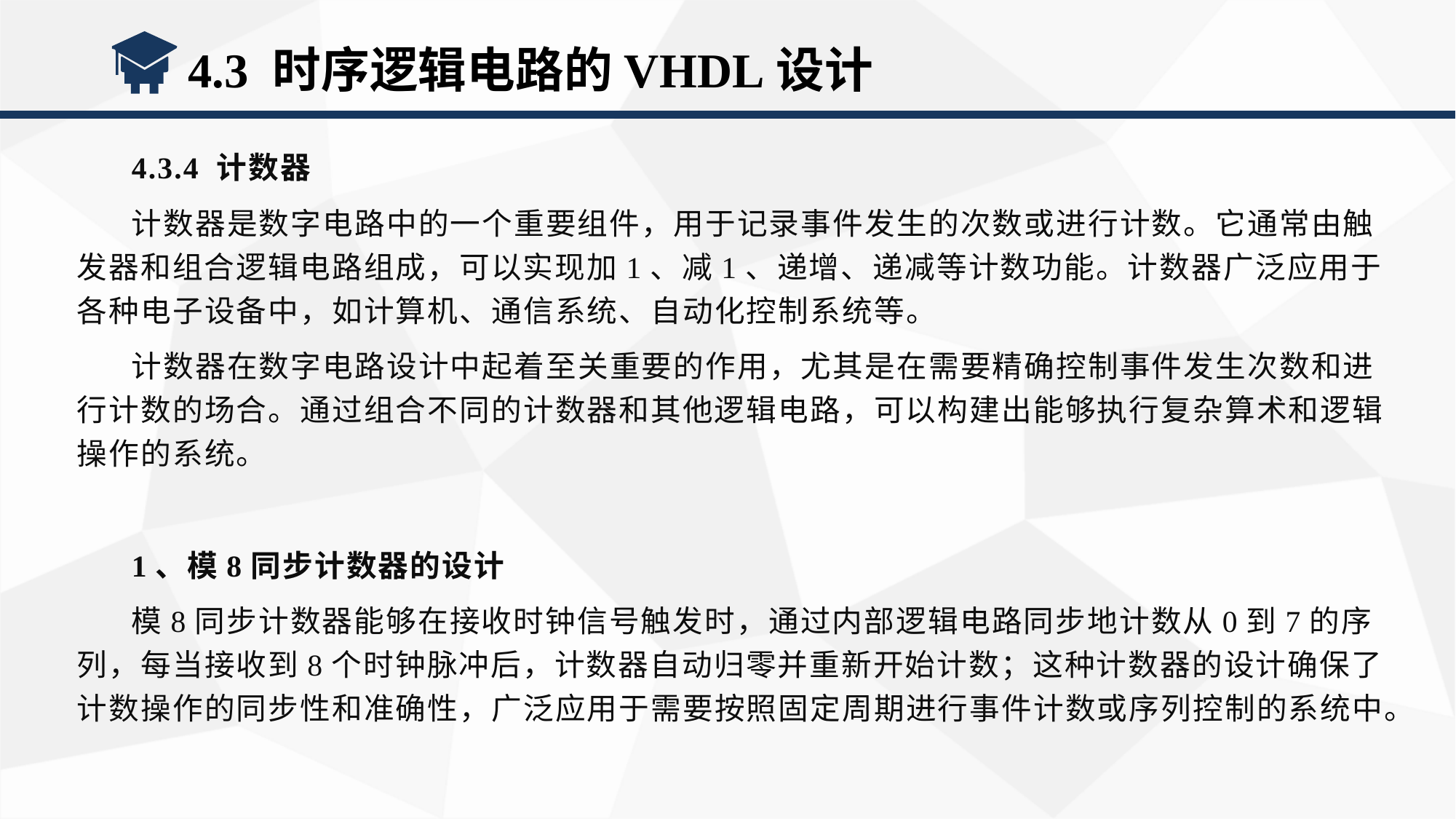

4.3 时序逻辑电路的VHDL设计

4.3.4 计数器
计数器是数字电路中的一个重要组件，用于记录事件发生的次数或进行计数。它通常由触发器和组合逻辑电路组成，可以实现加1、减1、递增、递减等计数功能。计数器广泛应用于各种电子设备中，如计算机、通信系统、自动化控制系统等。
计数器在数字电路设计中起着至关重要的作用，尤其是在需要精确控制事件发生次数和进行计数的场合。通过组合不同的计数器和其他逻辑电路，可以构建出能够执行复杂算术和逻辑操作的系统。

1、模8同步计数器的设计
模8同步计数器能够在接收时钟信号触发时，通过内部逻辑电路同步地计数从0到7的序列，每当接收到8个时钟脉冲后，计数器自动归零并重新开始计数；这种计数器的设计确保了计数操作的同步性和准确性，广泛应用于需要按照固定周期进行事件计数或序列控制的系统中。